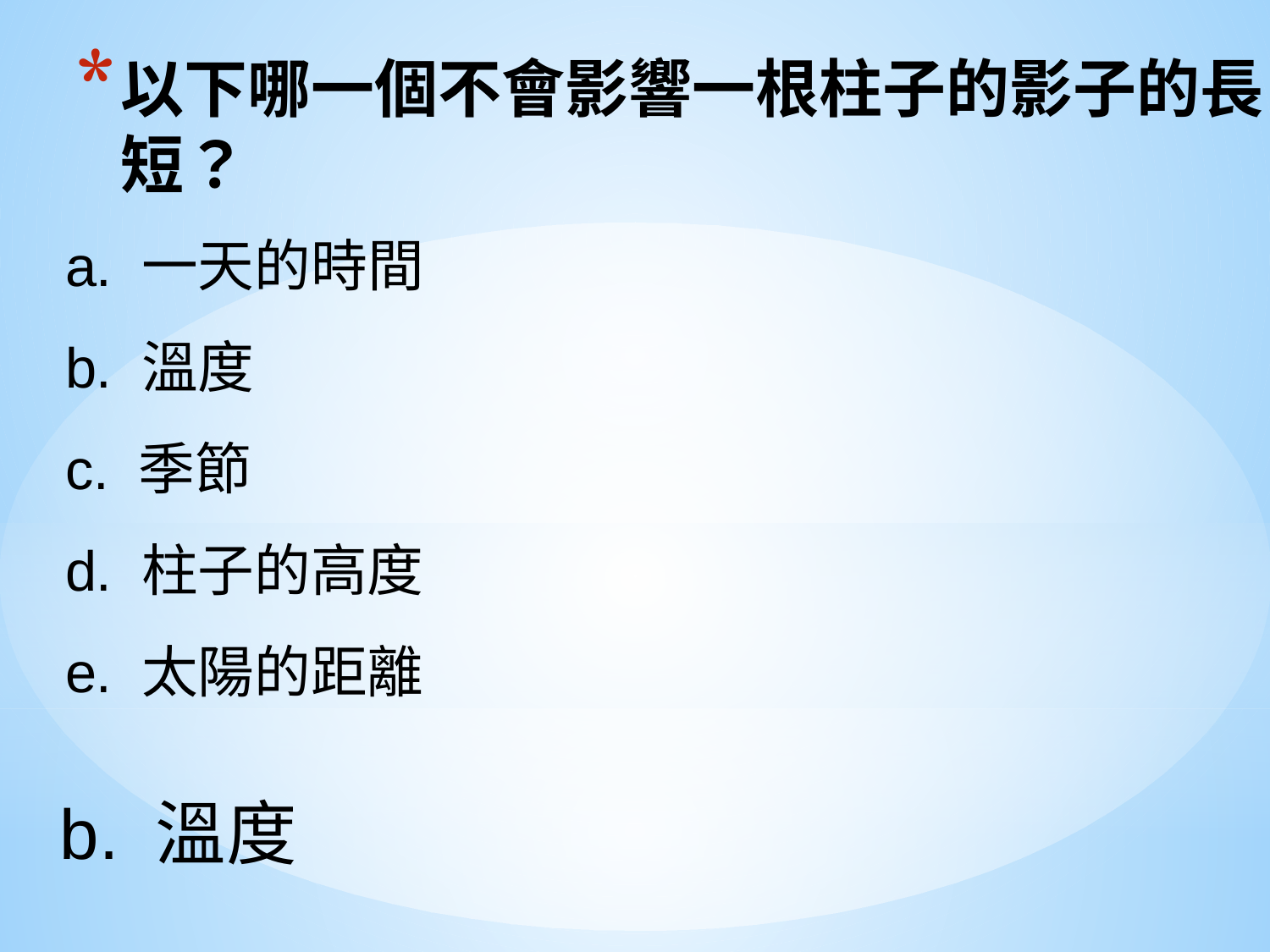

# 以下哪一個不會影響一根柱子的影子的長短？
a. 一天的時間
b. 溫度
c. 季節
d. 柱子的高度
e. 太陽的距離

b. 溫度